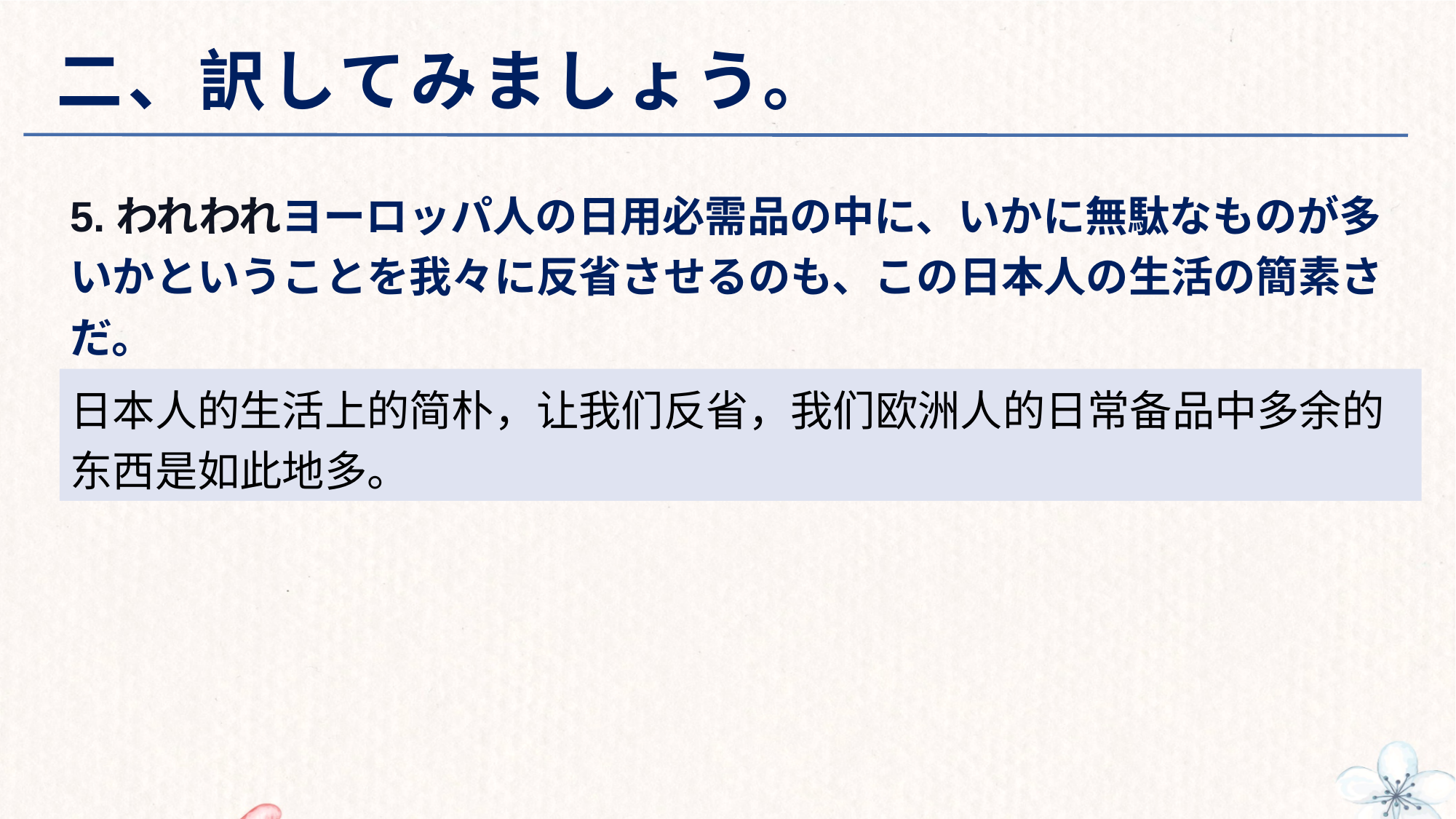

# 二、訳してみましょう。
5.われわれヨーロッパ人の日用必需品の中に、いかに無駄なものが多いかということを我々に反省させるのも、この日本人の生活の簡素さだ。
日本人的生活上的简朴，让我们反省，我们欧洲人的日常备品中多余的东西是如此地多。